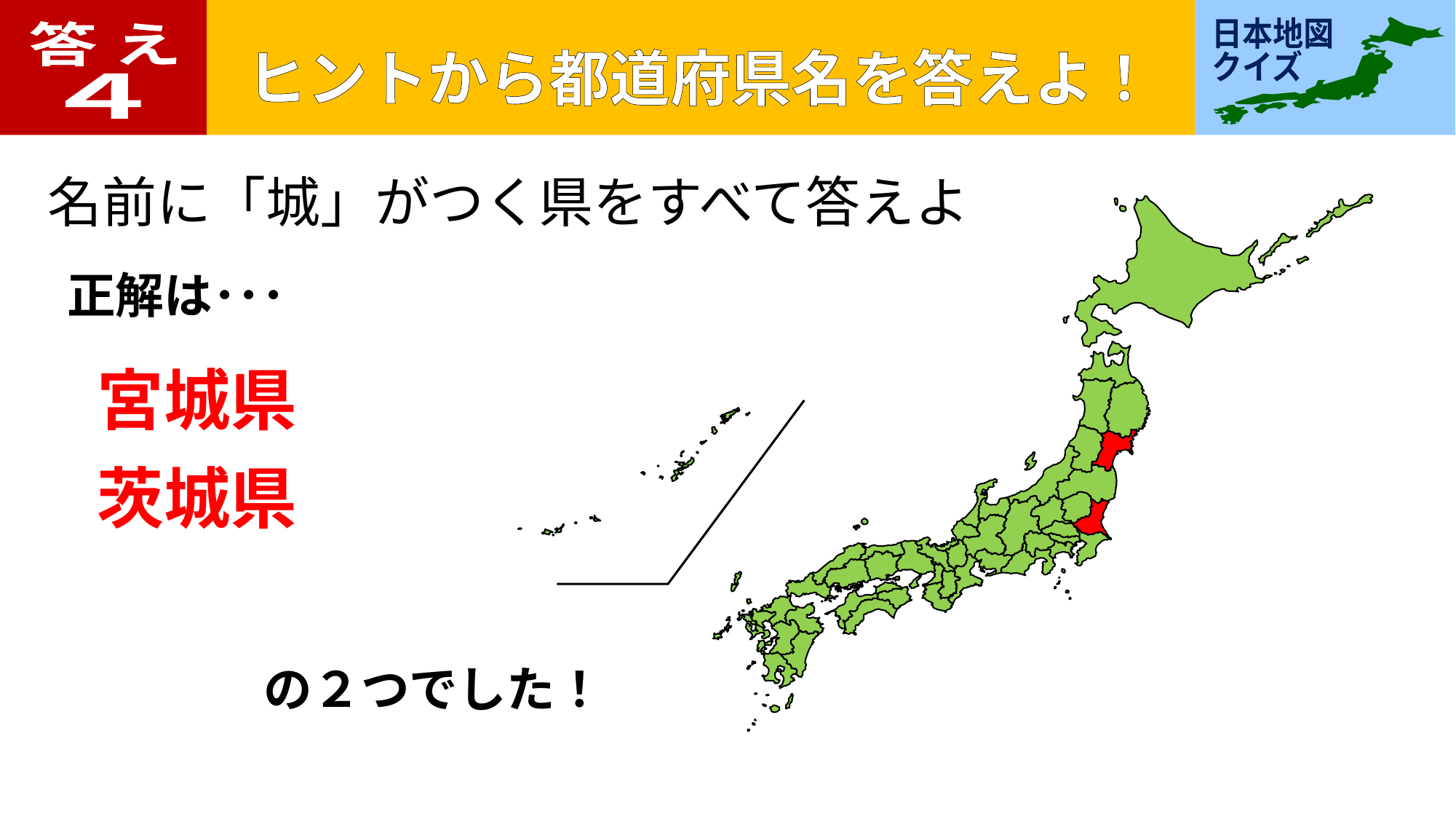

答 え
４
名前に「城」がつく県をすべて答えよ

正解は･･･
宮城県
茨城県
の２つでした！